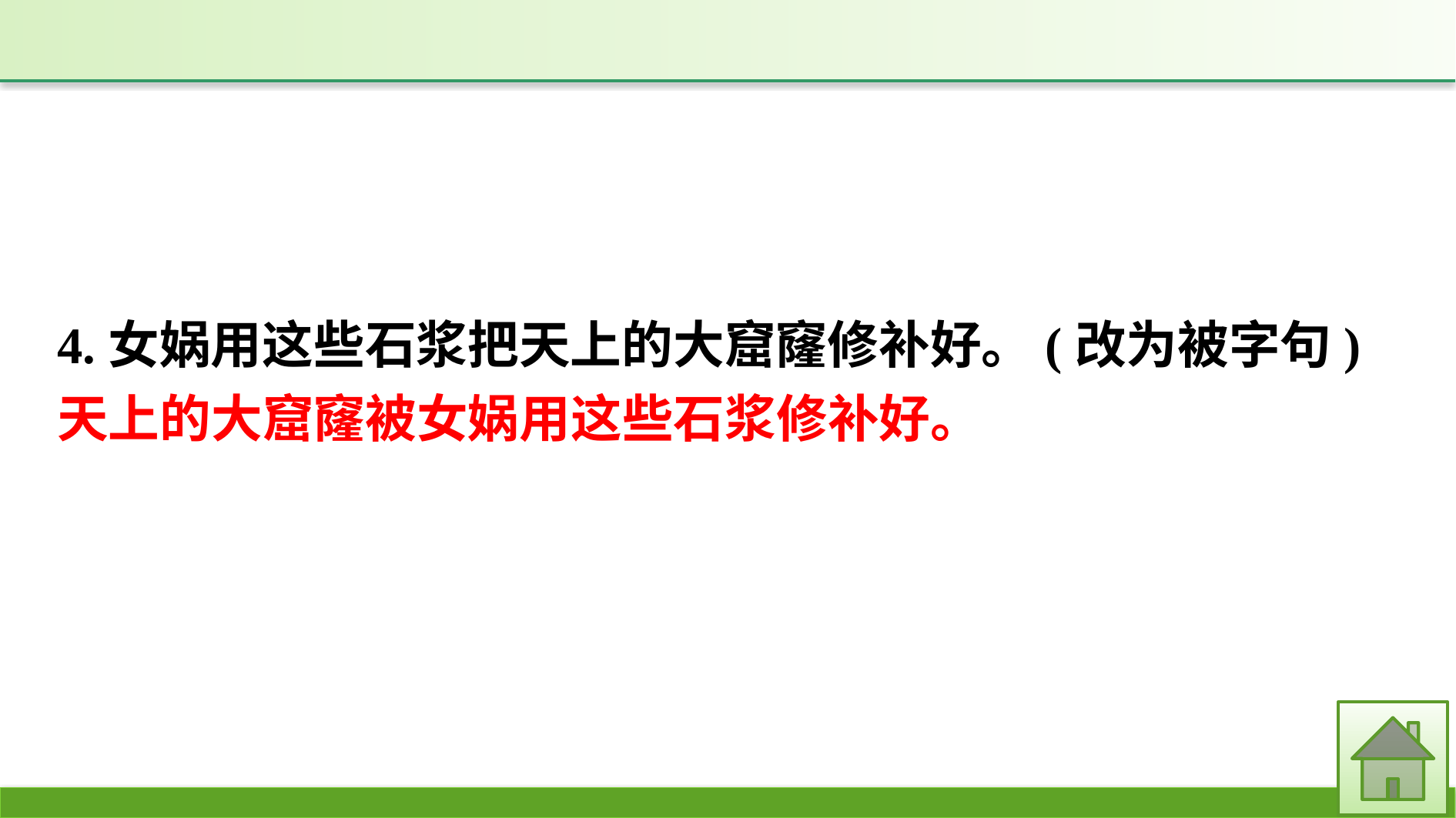

4.女娲用这些石浆把天上的大窟窿修补好。(改为被字句)
天上的大窟窿被女娲用这些石浆修补好。